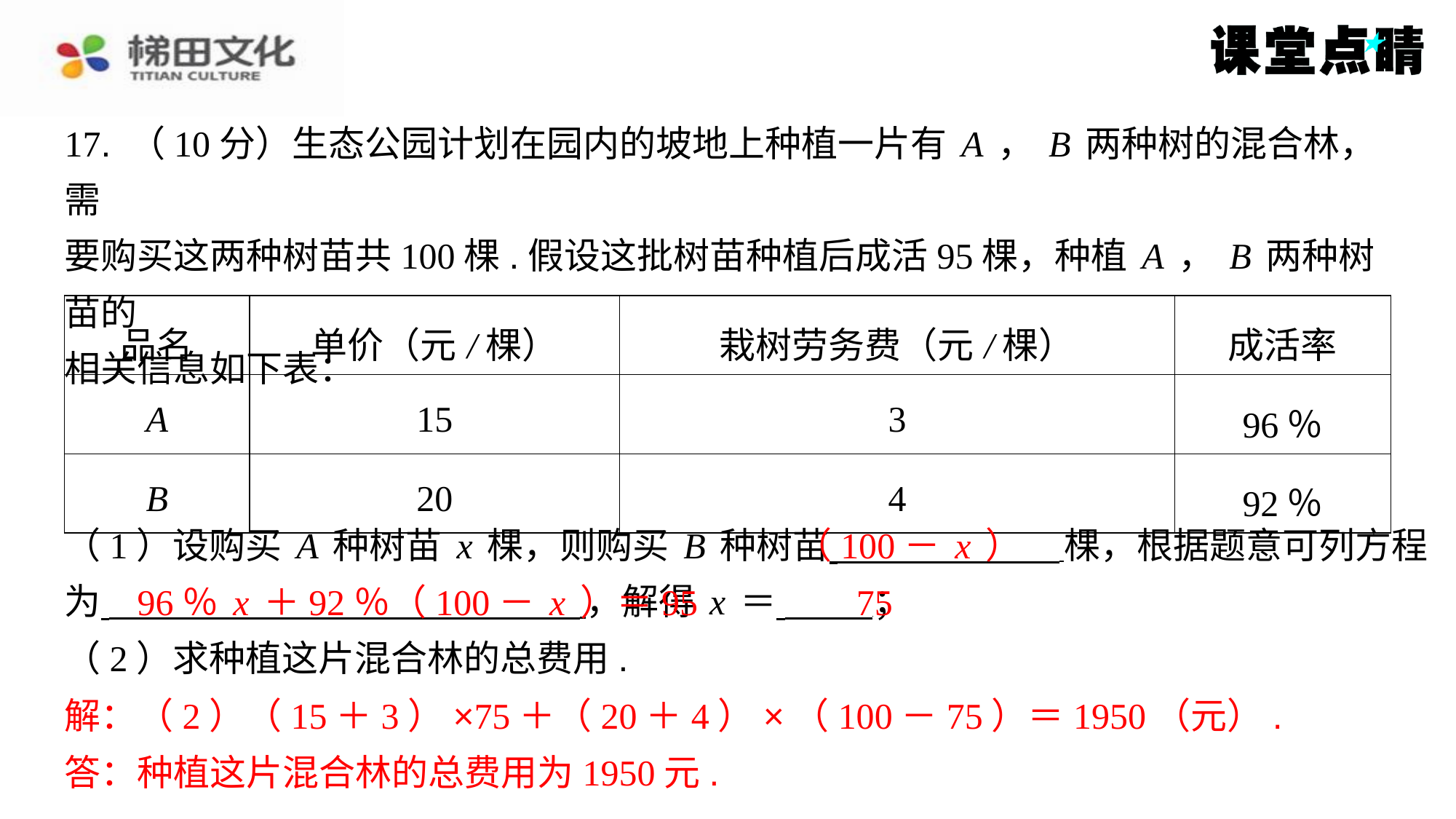

17. （10分）生态公园计划在园内的坡地上种植一片有A，B两种树的混合林，需
要购买这两种树苗共100棵.假设这批树苗种植后成活95棵，种植A，B两种树苗的
相关信息如下表：
| 品名 | 单价（元/棵） | 栽树劳务费（元/棵） | 成活率 |
| --- | --- | --- | --- |
| A | 15 | 3 | 96％ |
| B | 20 | 4 | 92％ |
（100－x）
（1）设购买A种树苗x棵，则购买B种树苗                                   棵，根据题意可列方程
为                                                                        ，解得x＝               ⁠；
（2）求种植这片混合林的总费用.
解：（2）（15＋3）×75＋（20＋4）×（100－75）＝1950（元）.
答：种植这片混合林的总费用为1950元.
96％x＋92％（100－x）＝95
75
解：（2）（15＋3）×75＋（20＋4）×（100－75）＝1950（元）.
答：种植这片混合林的总费用为1950元.